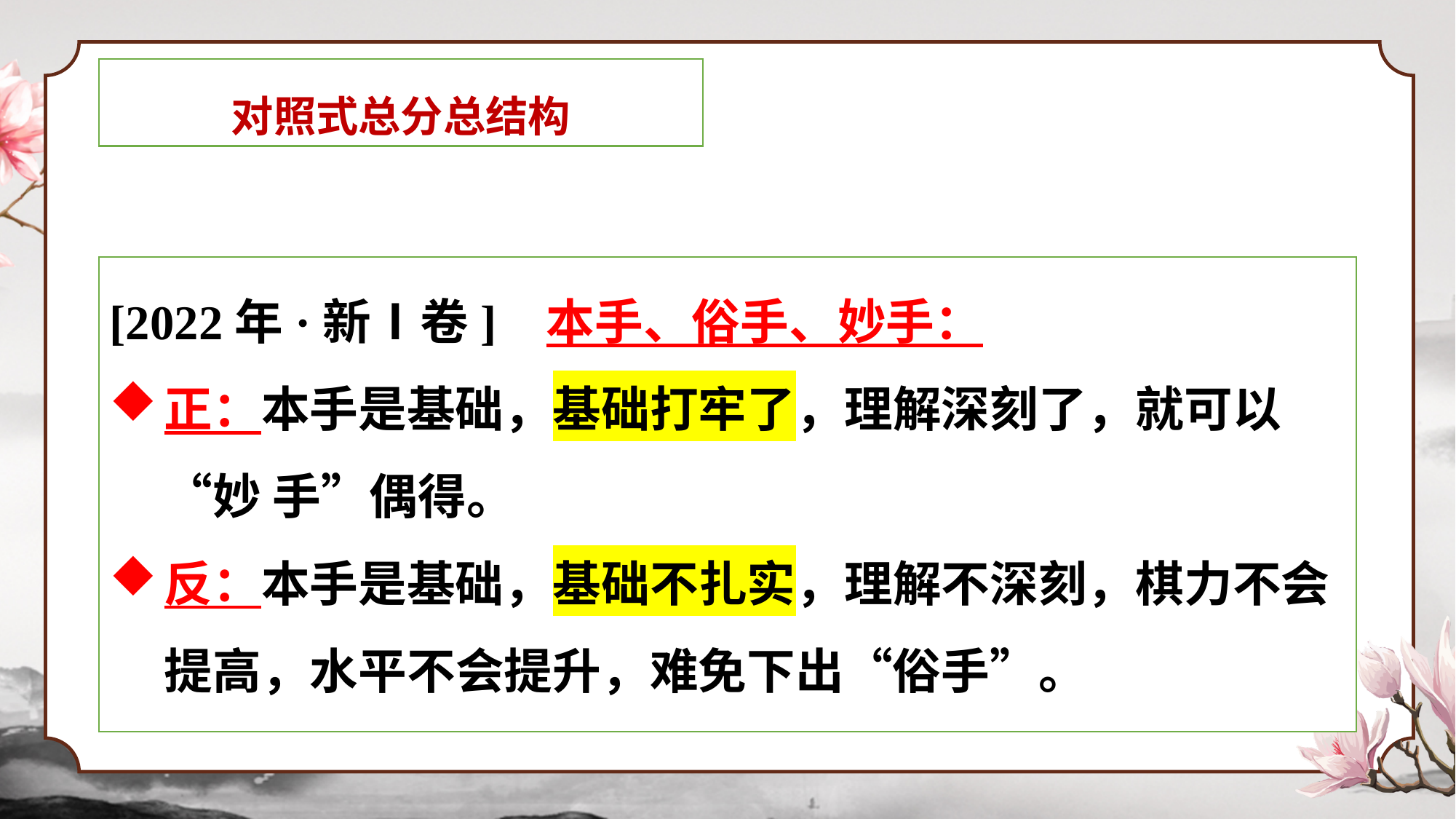

对照式总分总结构
[2022年·新Ⅰ卷]	本手、俗手、妙手：
正：本手是基础，基础打牢了，理解深刻了，就可以“妙 手”偶得。
反：本手是基础，基础不扎实，理解不深刻，棋力不会提高，水平不会提升，难免下出“俗手”。